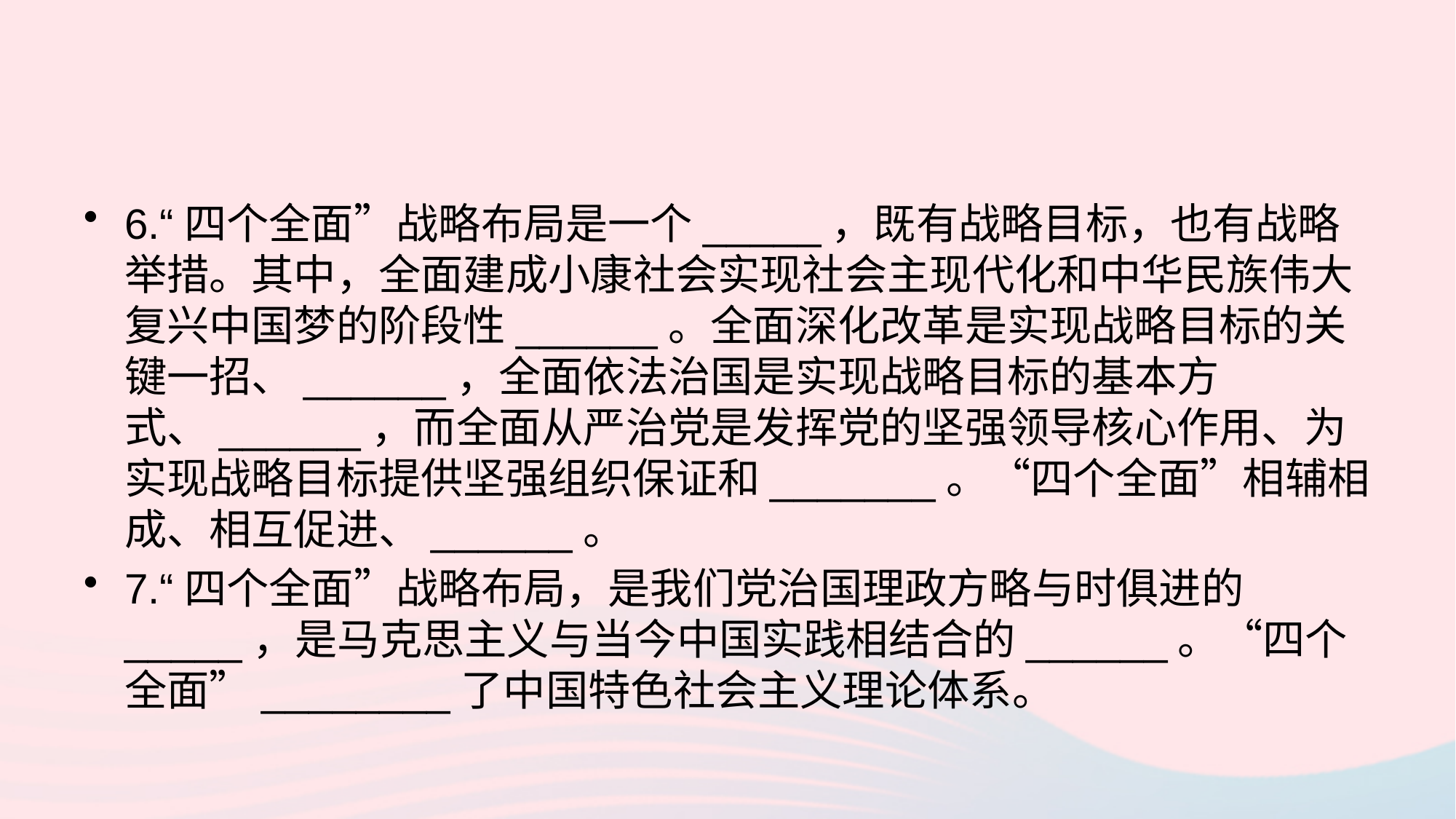

6.“四个全面”战略布局是一个_____，既有战略目标，也有战略举措。其中，全面建成小康社会实现社会主现代化和中华民族伟大复兴中国梦的阶段性______。全面深化改革是实现战略目标的关键一招、______，全面依法治国是实现战略目标的基本方式、______，而全面从严治党是发挥党的坚强领导核心作用、为实现战略目标提供坚强组织保证和_______。“四个全面”相辅相成、相互促进、______。
7.“四个全面”战略布局，是我们党治国理政方略与时俱进的_____，是马克思主义与当今中国实践相结合的______。“四个全面”________了中国特色社会主义理论体系。